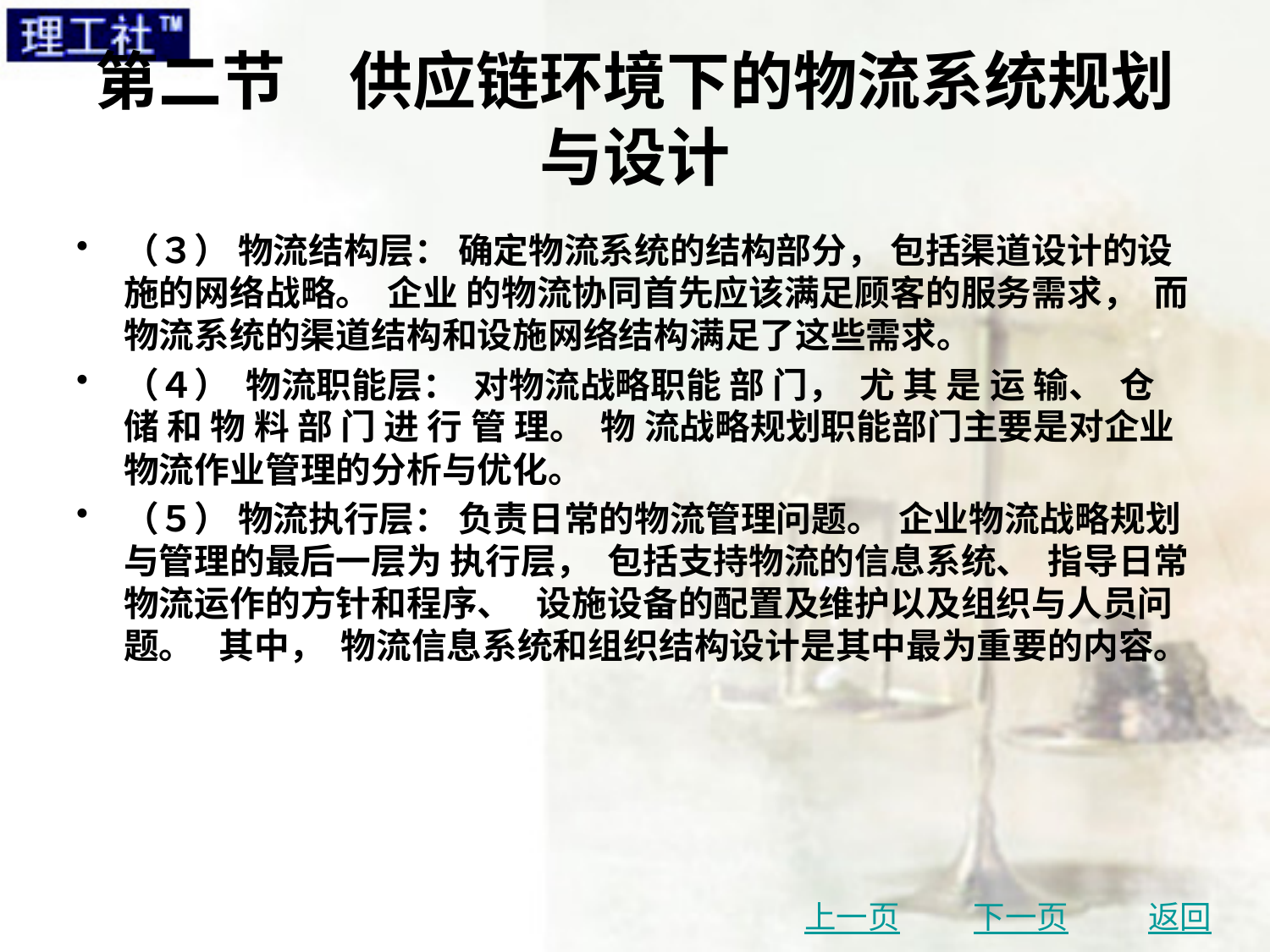

# 第二节　供应链环境下的物流系统规划与设计
（３） 物流结构层： 确定物流系统的结构部分， 包括渠道设计的设施的网络战略。  企业 的物流协同首先应该满足顾客的服务需求，  而物流系统的渠道结构和设施网络结构满足了这些需求。
（４）  物流职能层：  对物流战略职能 部 门，  尤 其 是 运 输、  仓 储 和 物 料 部 门 进 行 管 理。  物 流战略规划职能部门主要是对企业物流作业管理的分析与优化。
（５） 物流执行层： 负责日常的物流管理问题。  企业物流战略规划与管理的最后一层为 执行层，  包括支持物流的信息系统、  指导日常物流运作的方针和程序、   设施设备的配置及维护以及组织与人员问题。   其中，  物流信息系统和组织结构设计是其中最为重要的内容。
上一页
下一页
返回